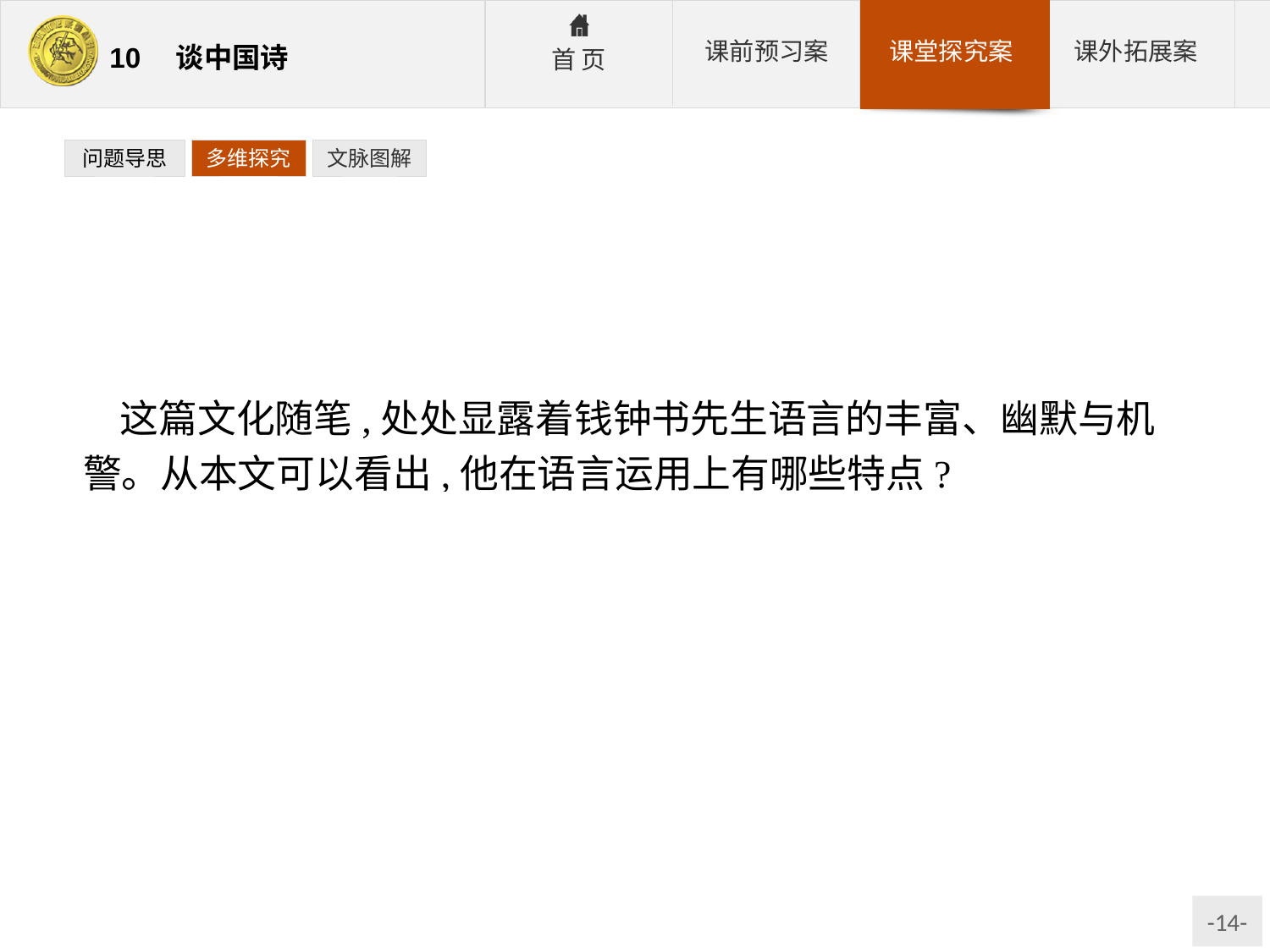

问题导思
多维探究
文脉图解
这篇文化随笔,处处显露着钱钟书先生语言的丰富、幽默与机警。从本文可以看出,他在语言运用上有哪些特点?
提示:钱钟书先生的语言是深入浅出、幽默风趣的,这种语言主要体现在广泛且精准的举例和多种修辞手法的运用上。